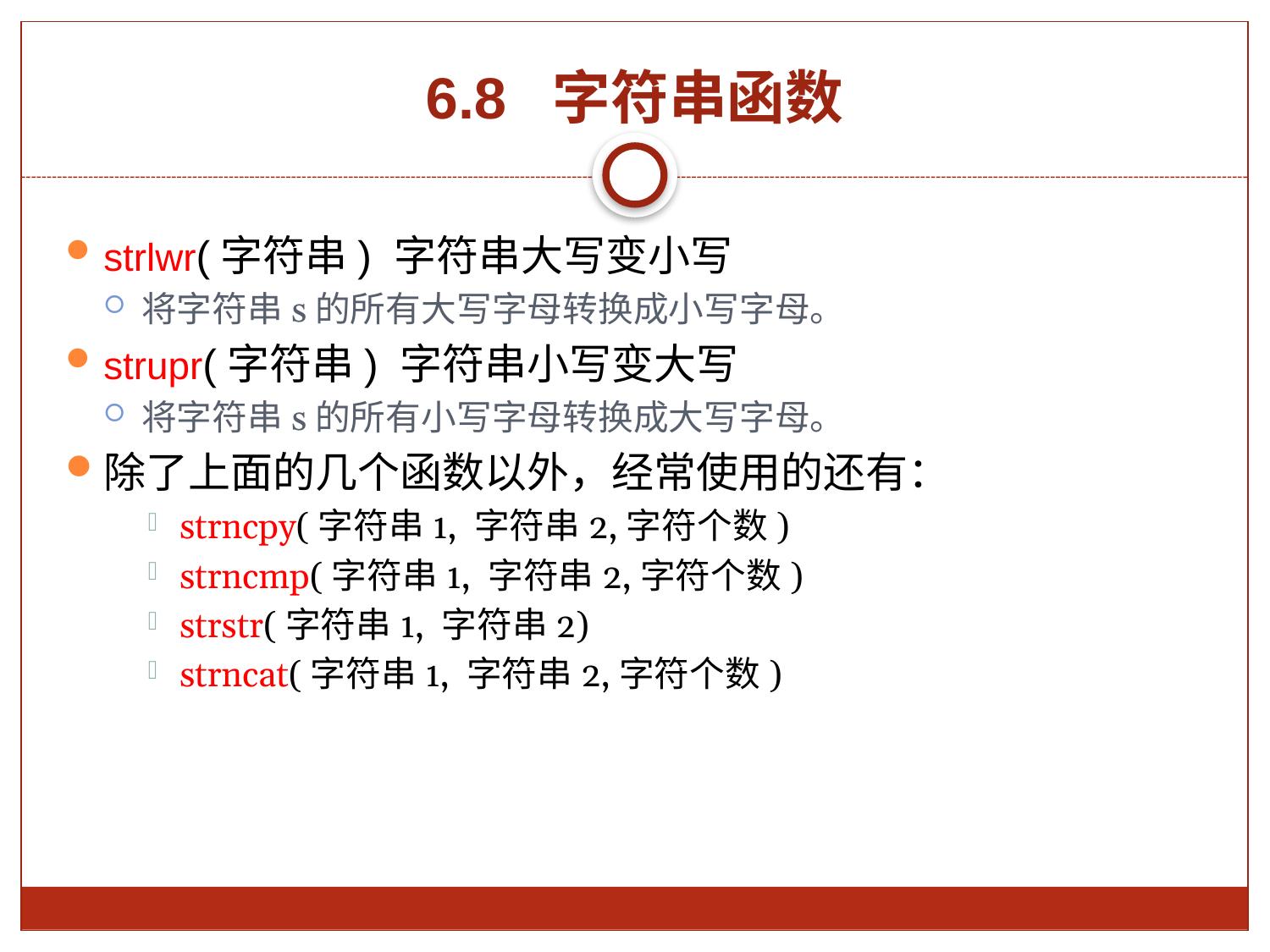

# 6.8  字符串函数
strlwr(字符串) 字符串大写变小写
将字符串s的所有大写字母转换成小写字母。
strupr(字符串) 字符串小写变大写
将字符串s的所有小写字母转换成大写字母。
除了上面的几个函数以外，经常使用的还有：
strncpy(字符串1, 字符串2,字符个数)
strncmp(字符串1, 字符串2,字符个数)
strstr(字符串1, 字符串2)
strncat(字符串1, 字符串2,字符个数)